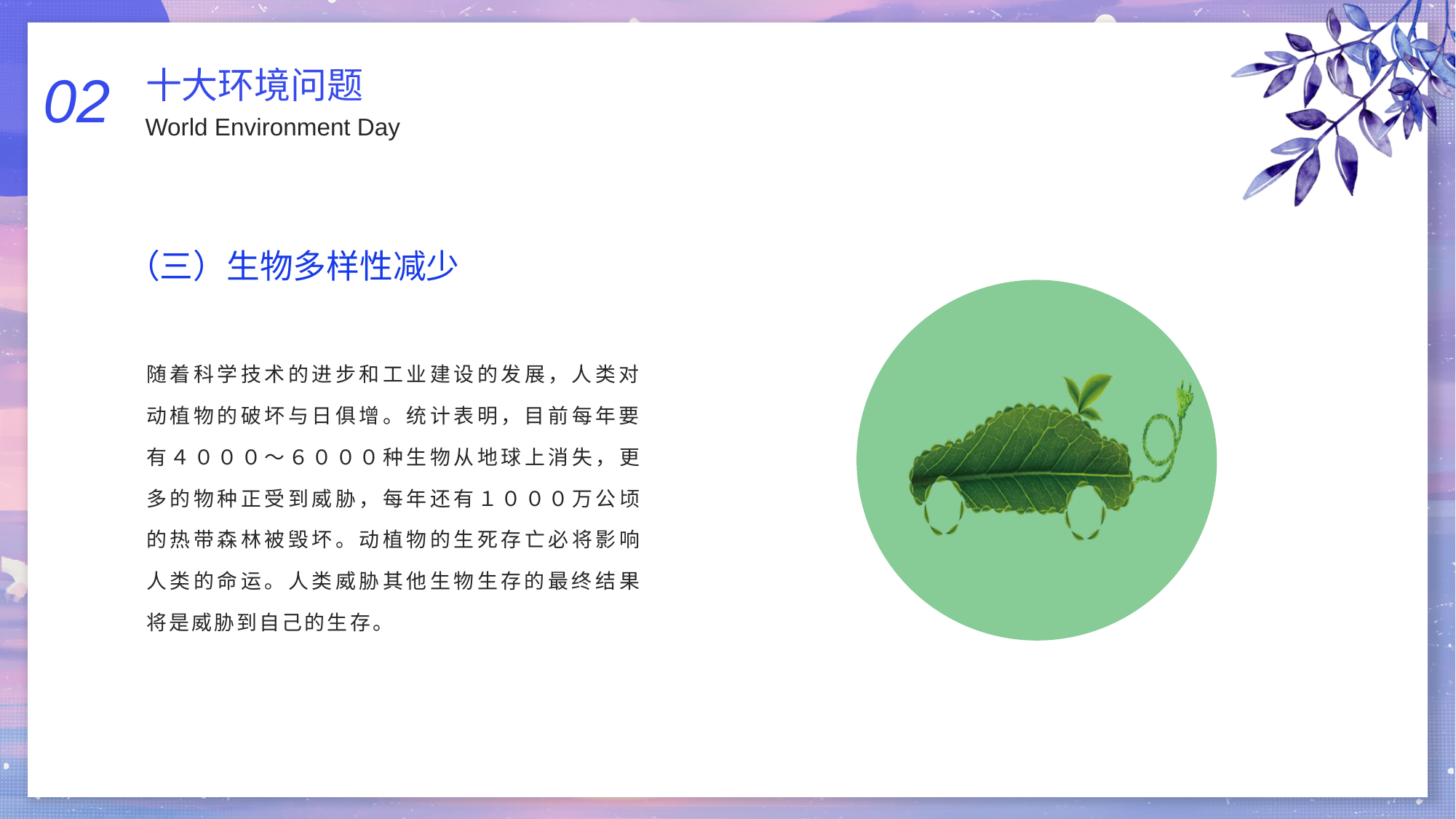

02
World Environment Day
十大环境问题
（三）生物多样性减少

随着科学技术的进步和工业建设的发展，人类对动植物的破坏与日俱增。统计表明，目前每年要有４０００～６０００种生物从地球上消失，更多的物种正受到威胁，每年还有１０００万公顷的热带森林被毁坏。动植物的生死存亡必将影响人类的命运。人类威胁其他生物生存的最终结果将是威胁到自己的生存。